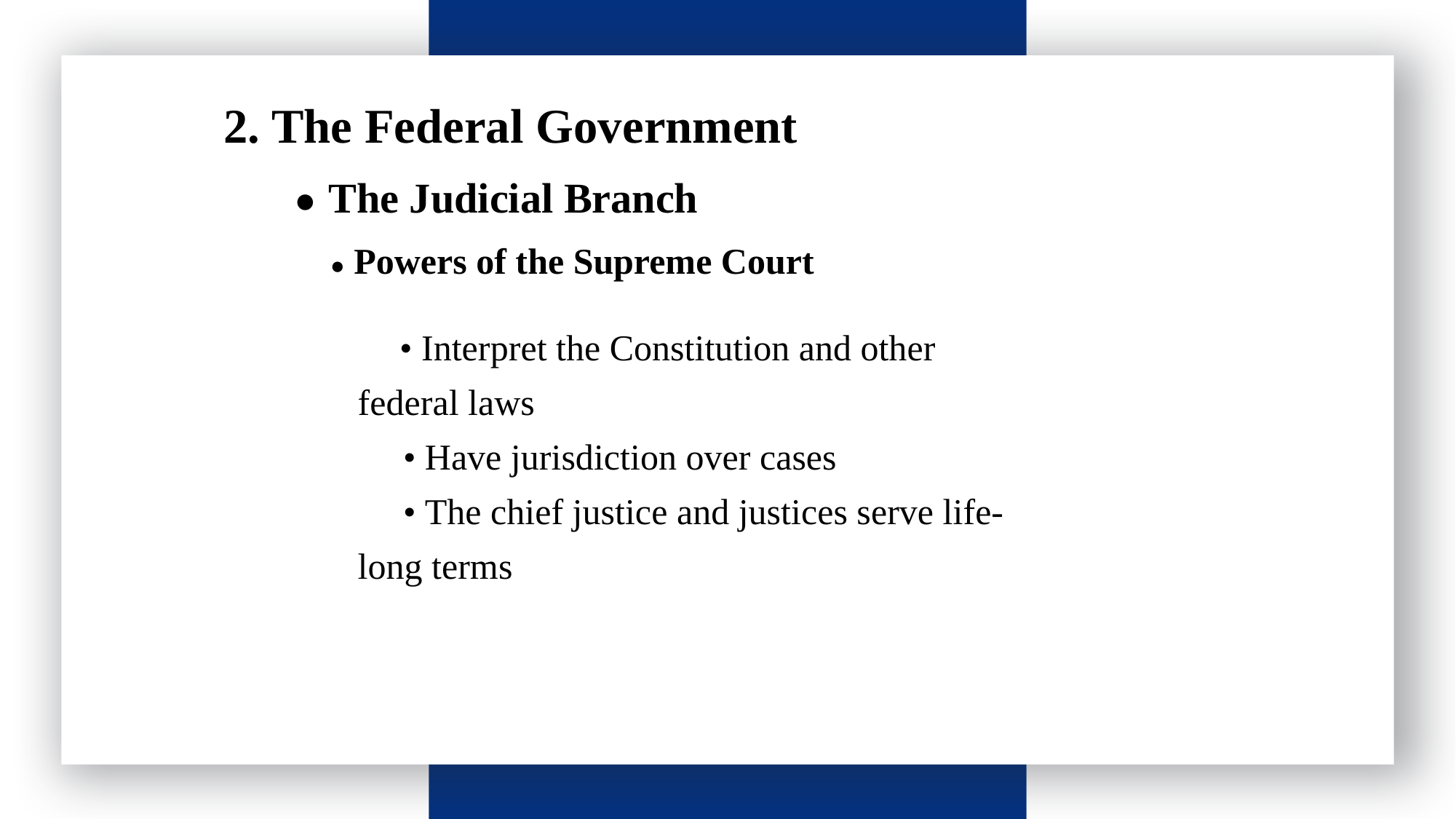

请输入标题
 2. The Federal Government
● The Judicial Branch
● Powers of the Supreme Court
     • Interpret the Constitution and other federal laws
     • Have jurisdiction over cases
     • The chief justice and justices serve life-long terms